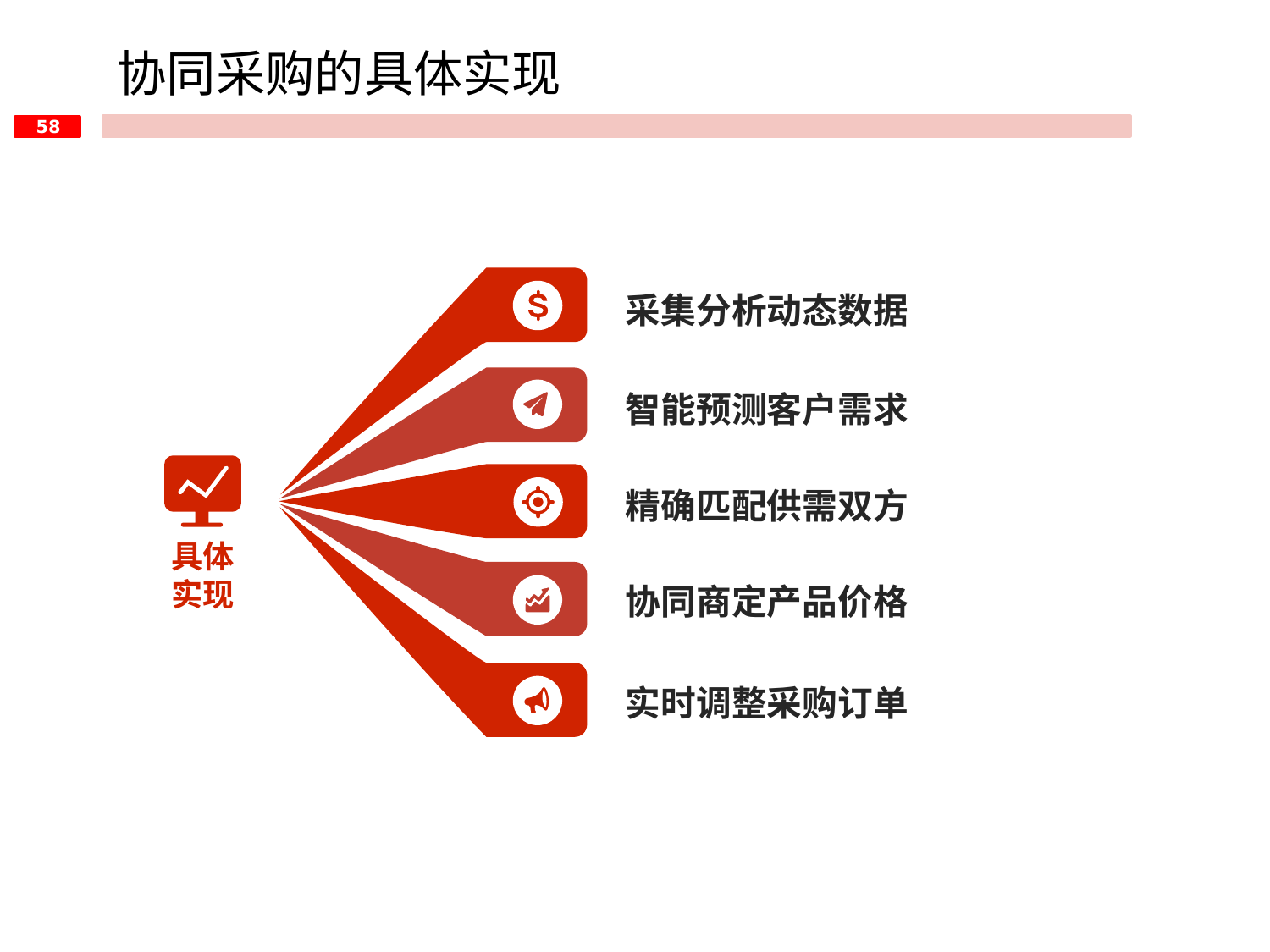

协同采购的具体实现
58
采集分析动态数据

智能预测客户需求

精确匹配供需双方

具体
实现
协同商定产品价格

实时调整采购订单